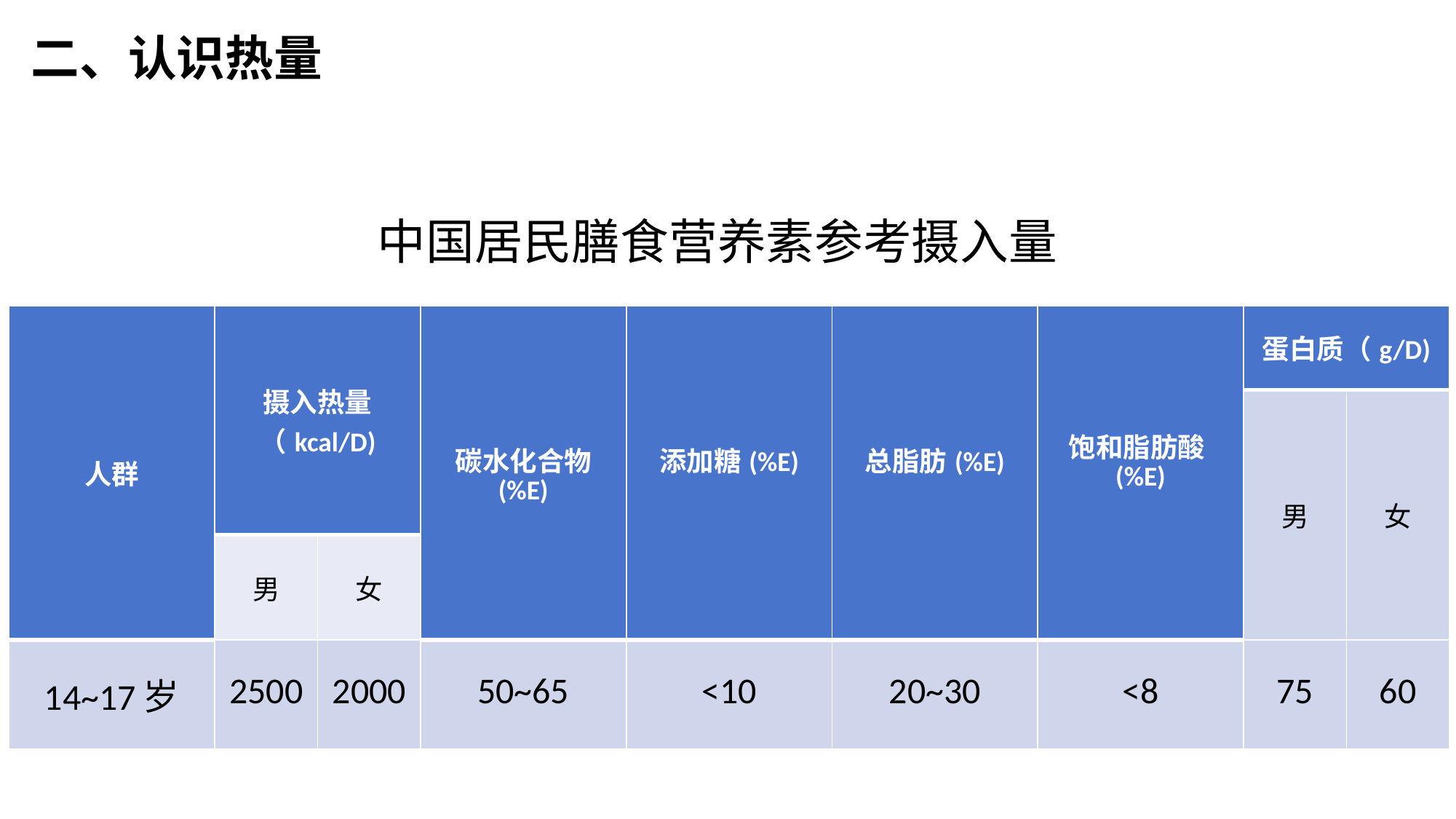

二、认识热量
中国居民膳食营养素参考摄入量
| 人群 | 摄入热量（kcal/D) |  | 碳水化合物 (%E) | 添加糖(%E) | 总脂肪(%E) | 饱和脂肪酸(%E) | 蛋白质（g/D) |  |
| --- | --- | --- | --- | --- | --- | --- | --- | --- |
|  |  |  |  |  |  |  | 男 | 女 |
|  | 男 | 女 |  |  |  |  |  |  |
| 14~17岁 | 2500 | 2000 | 50~65 | <10 | 20~30 | <8 | 75 | 60 |